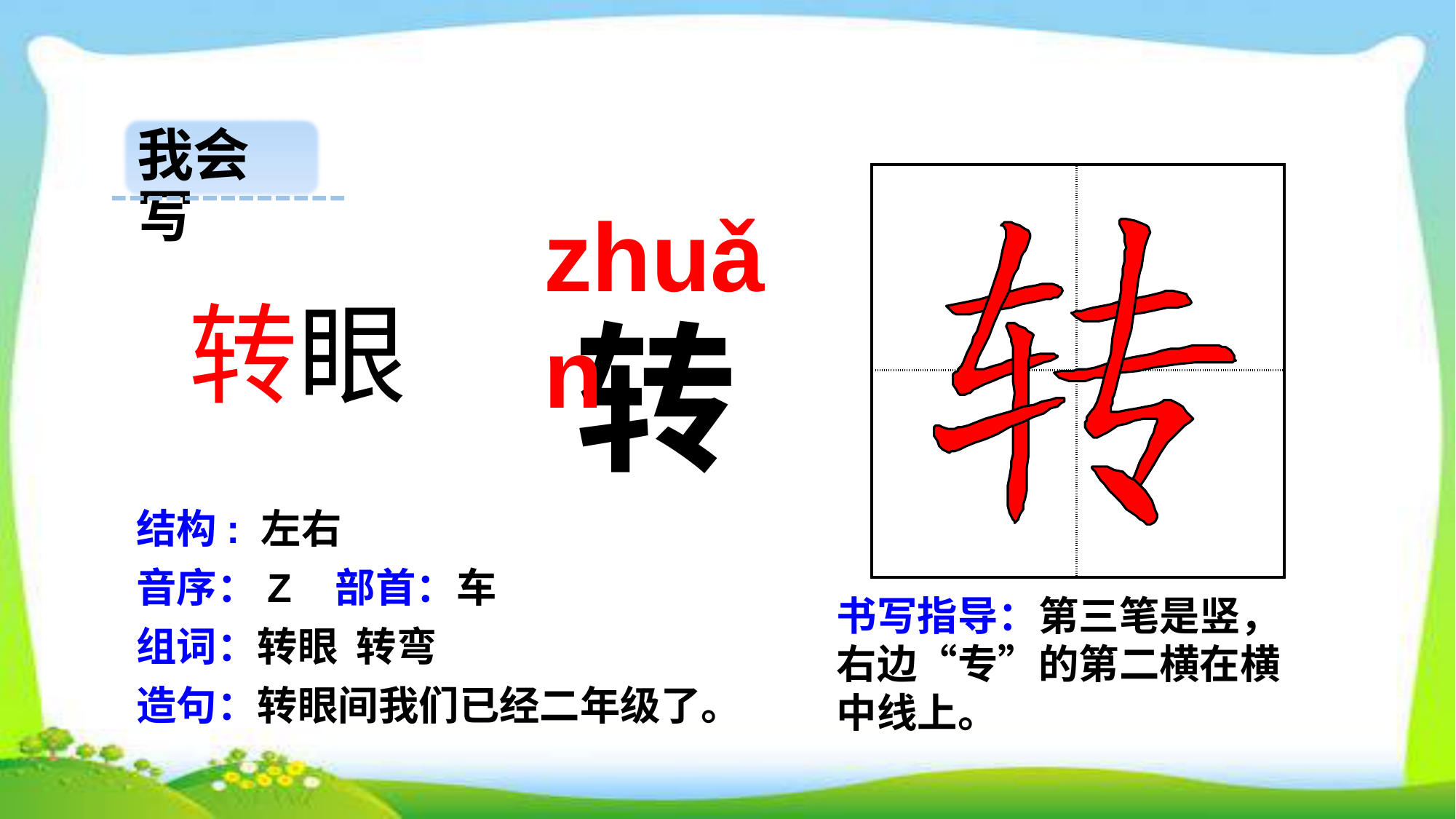

我会写

|  |  |
| --- | --- |
|  |  |
zhuǎn

 转眼

转

结构: 左右
音序：Z   部首：车
书写指导：第三笔是竖，右边“专”的第二横在横中线上。
组词：转眼  转弯
造句：转眼间我们已经二年级了。